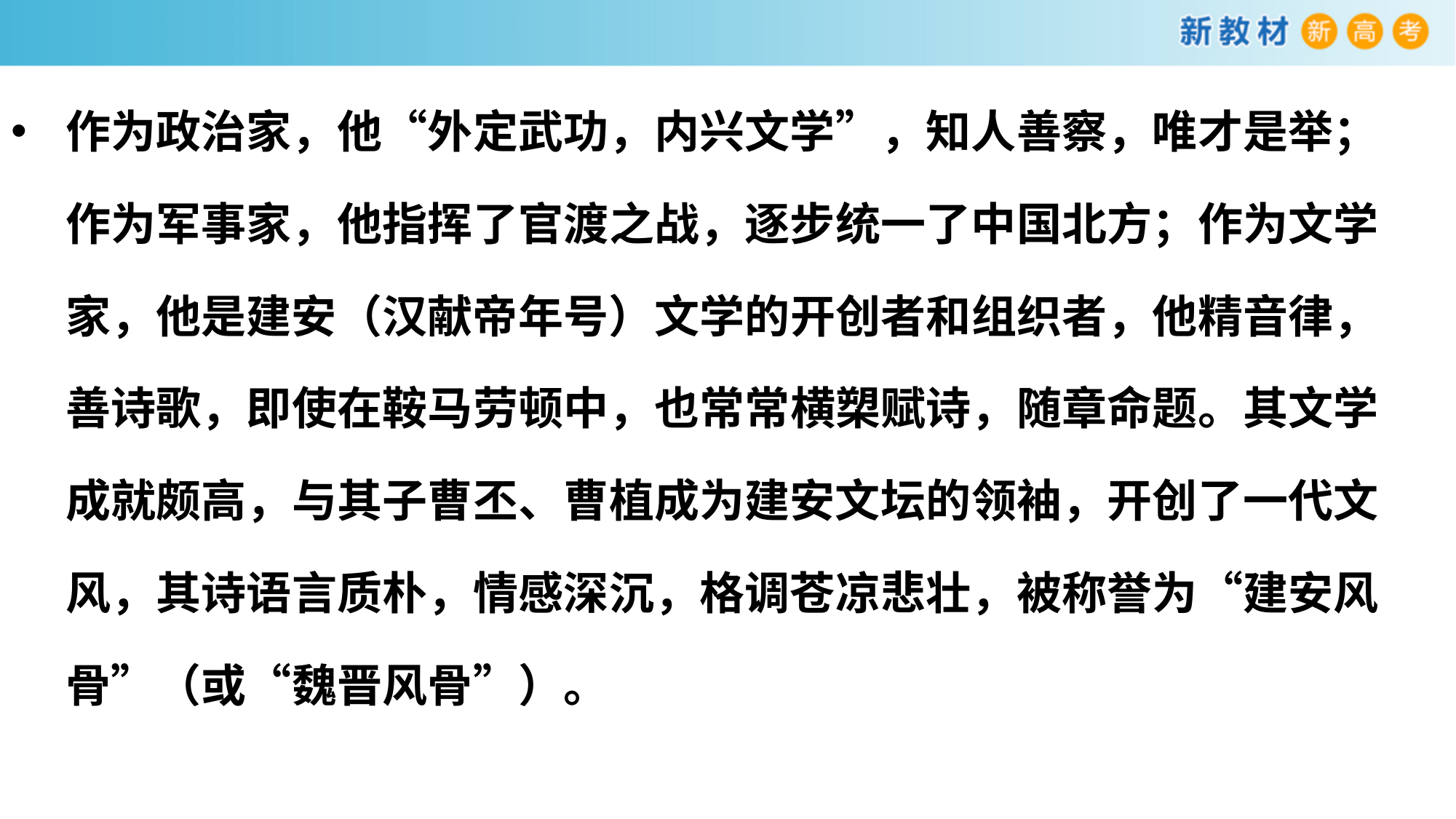

作为政治家，他“外定武功，内兴文学”，知人善察，唯才是举；作为军事家，他指挥了官渡之战，逐步统一了中国北方；作为文学家，他是建安（汉献帝年号）文学的开创者和组织者，他精音律，善诗歌，即使在鞍马劳顿中，也常常横槊赋诗，随章命题。其文学成就颇高，与其子曹丕、曹植成为建安文坛的领袖，开创了一代文风，其诗语言质朴，情感深沉，格调苍凉悲壮，被称誉为“建安风骨”（或“魏晋风骨”）。